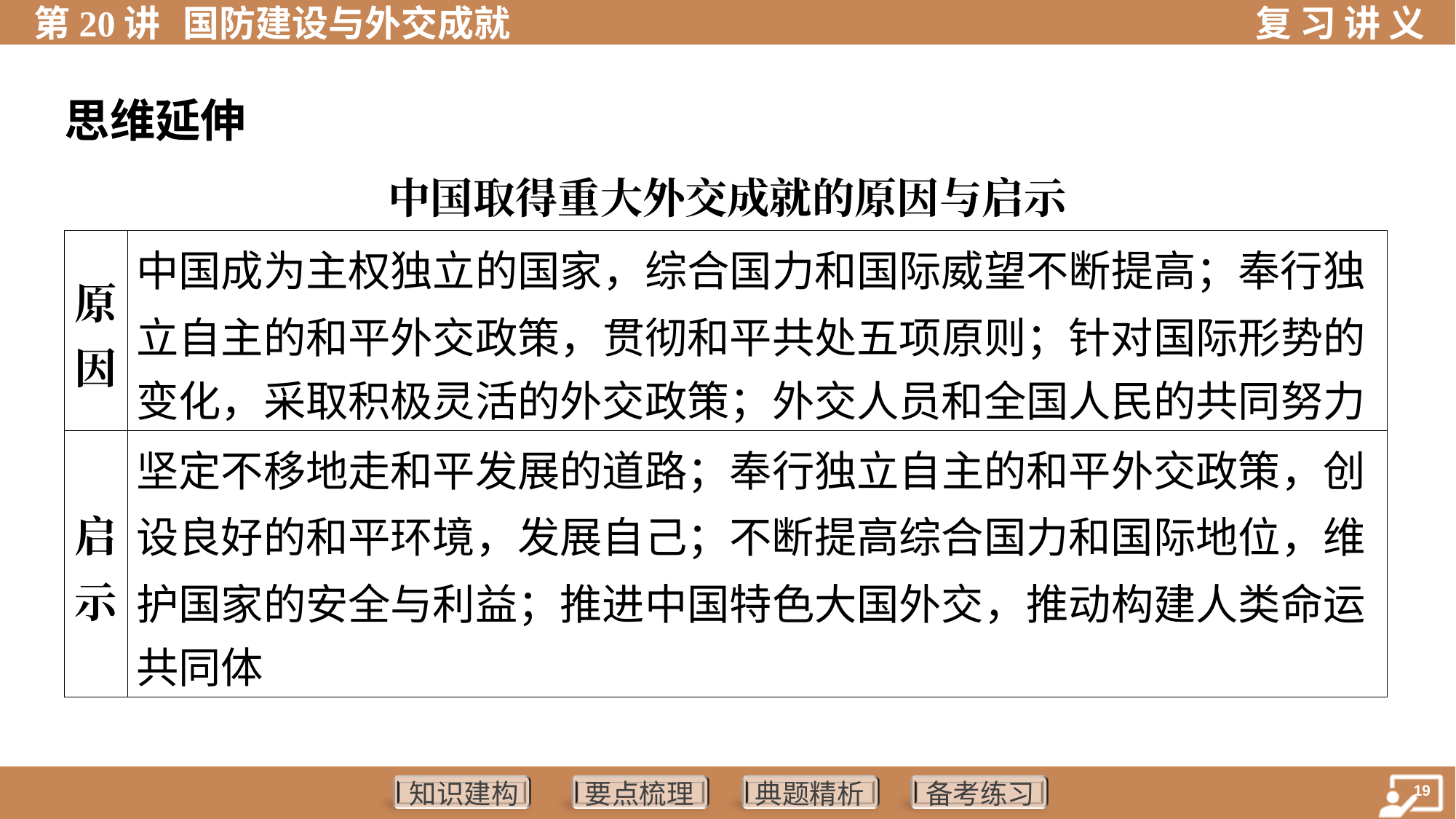

思维延伸
中国取得重大外交成就的原因与启示
| 原 因 | 中国成为主权独立的国家，综合国力和国际威望不断提高；奉行独 立自主的和平外交政策，贯彻和平共处五项原则；针对国际形势的 变化，采取积极灵活的外交政策；外交人员和全国人民的共同努力 |
| --- | --- |
| 启 示 | 坚定不移地走和平发展的道路；奉行独立自主的和平外交政策，创 设良好的和平环境，发展自己；不断提高综合国力和国际地位，维 护国家的安全与利益；推进中国特色大国外交，推动构建人类命运 共同体 |